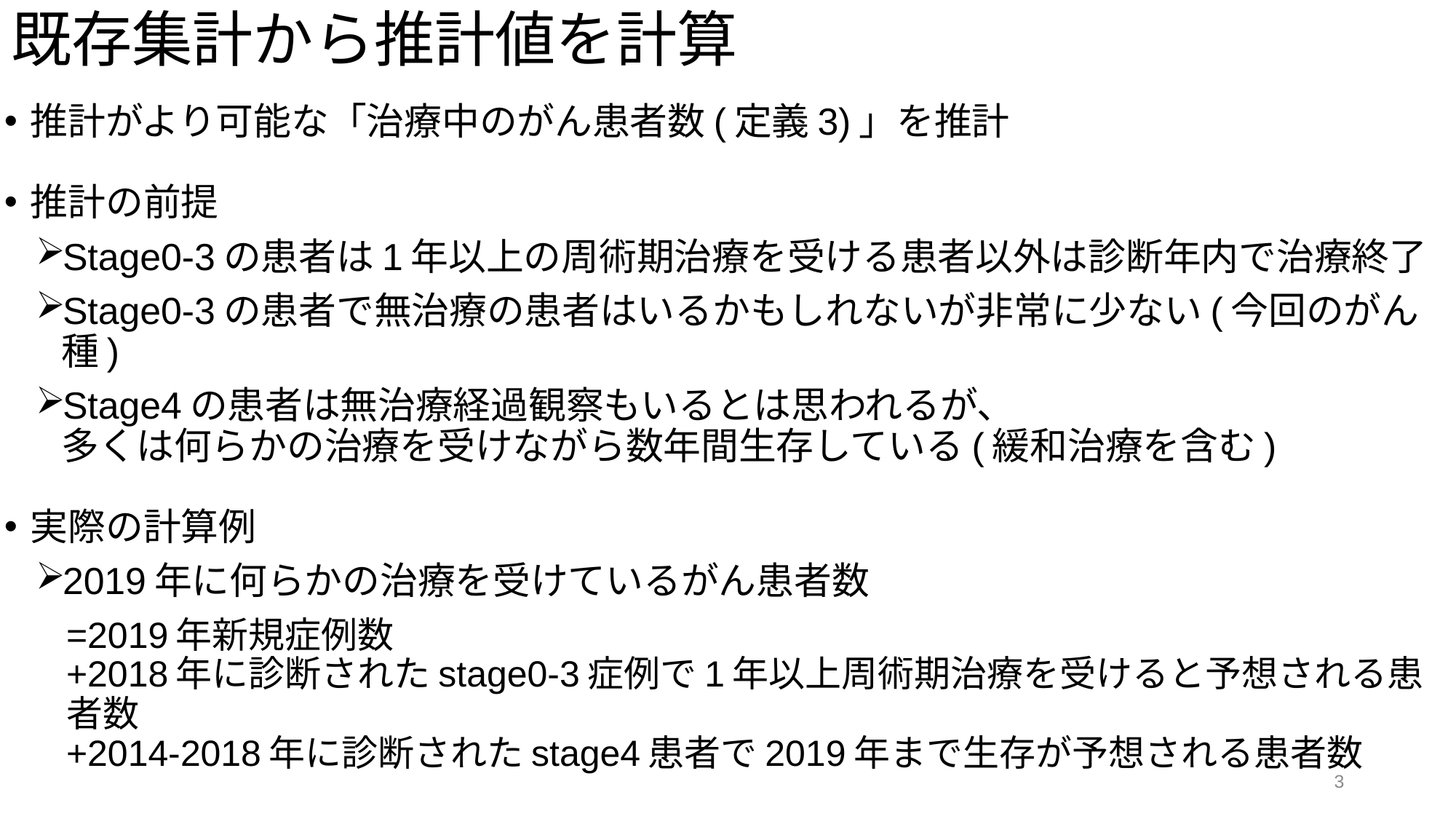

# 既存集計から推計値を計算
推計がより可能な「治療中のがん患者数(定義3)」を推計

推計の前提
Stage0-3の患者は1年以上の周術期治療を受ける患者以外は診断年内で治療終了
Stage0-3の患者で無治療の患者はいるかもしれないが非常に少ない(今回のがん種)
Stage4の患者は無治療経過観察もいるとは思われるが、
多くは何らかの治療を受けながら数年間生存している(緩和治療を含む)

実際の計算例
2019年に何らかの治療を受けているがん患者数
=2019年新規症例数
+2018年に診断されたstage0-3症例で1年以上周術期治療を受けると予想される患者数
+2014-2018年に診断されたstage4患者で2019年まで生存が予想される患者数
3